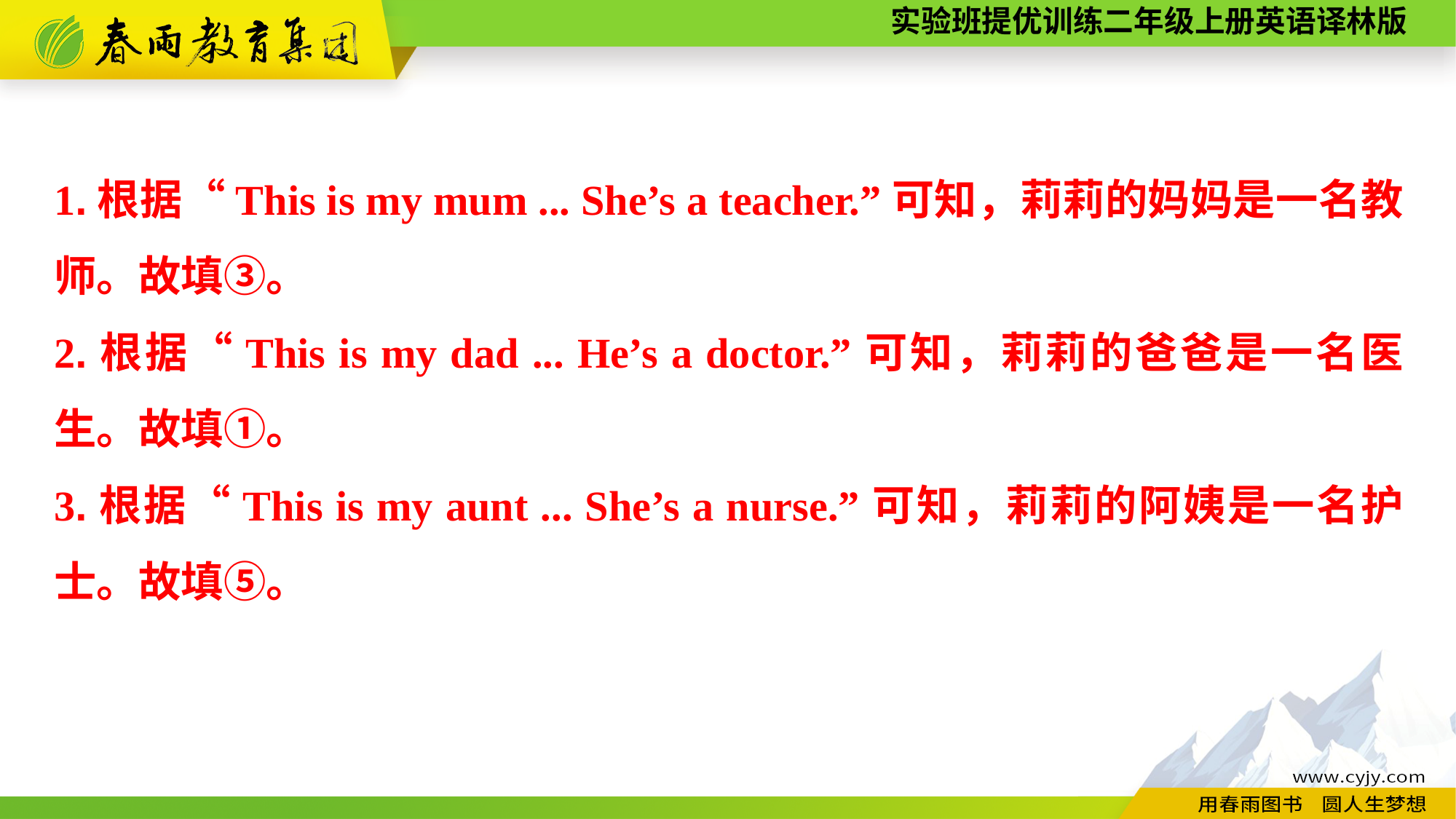

1.根据“This is my mum ... She’s a teacher.”可知，莉莉的妈妈是一名教师。故填③。
2.根据“This is my dad ... He’s a doctor.”可知，莉莉的爸爸是一名医生。故填①。
3.根据“This is my aunt ... She’s a nurse.”可知，莉莉的阿姨是一名护士。故填⑤。